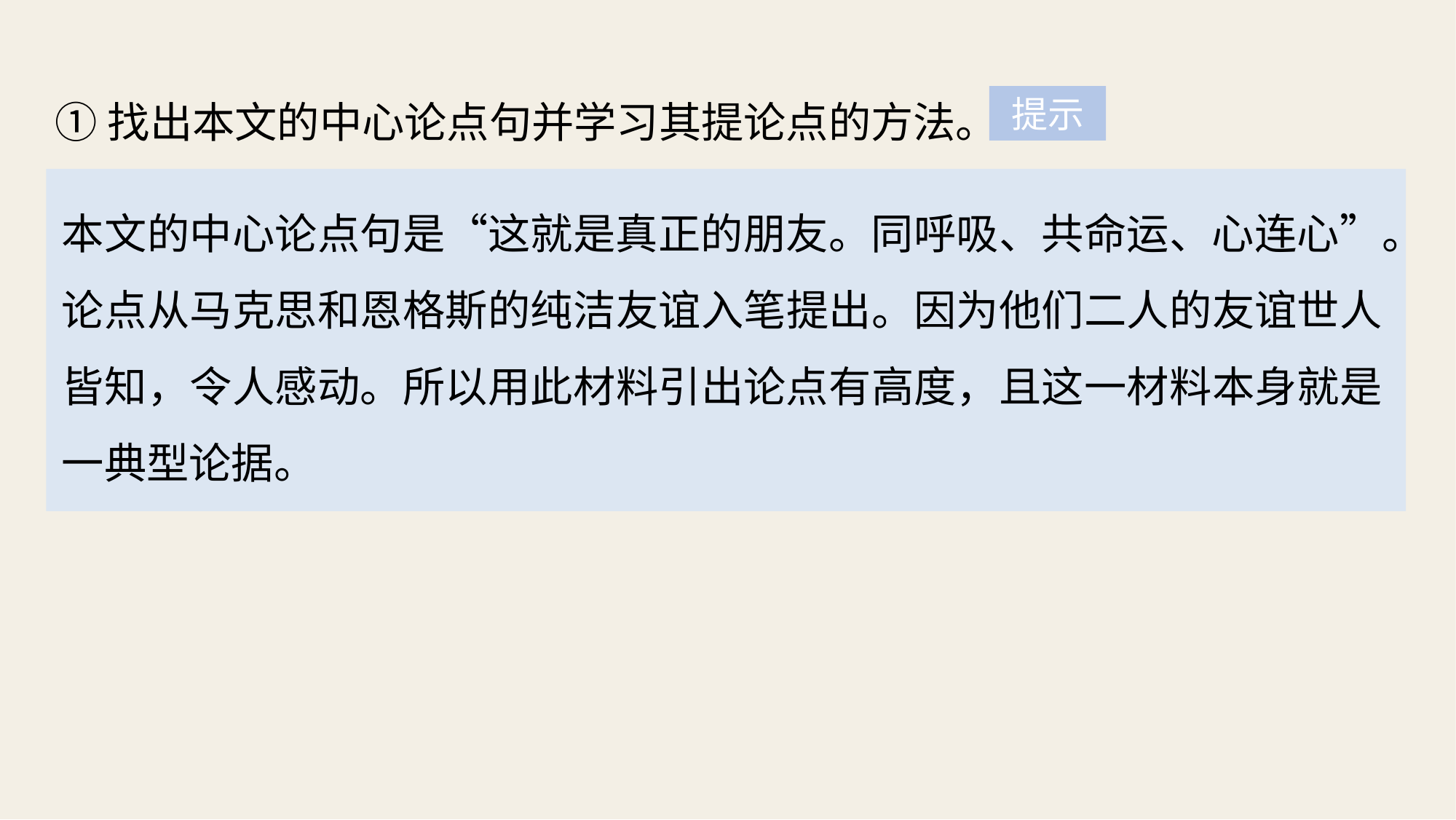

①找出本文的中心论点句并学习其提论点的方法。
提示

本文的中心论点句是“这就是真正的朋友。同呼吸、共命运、心连心”。
论点从马克思和恩格斯的纯洁友谊入笔提出。因为他们二人的友谊世人皆知，令人感动。所以用此材料引出论点有高度，且这一材料本身就是一典型论据。